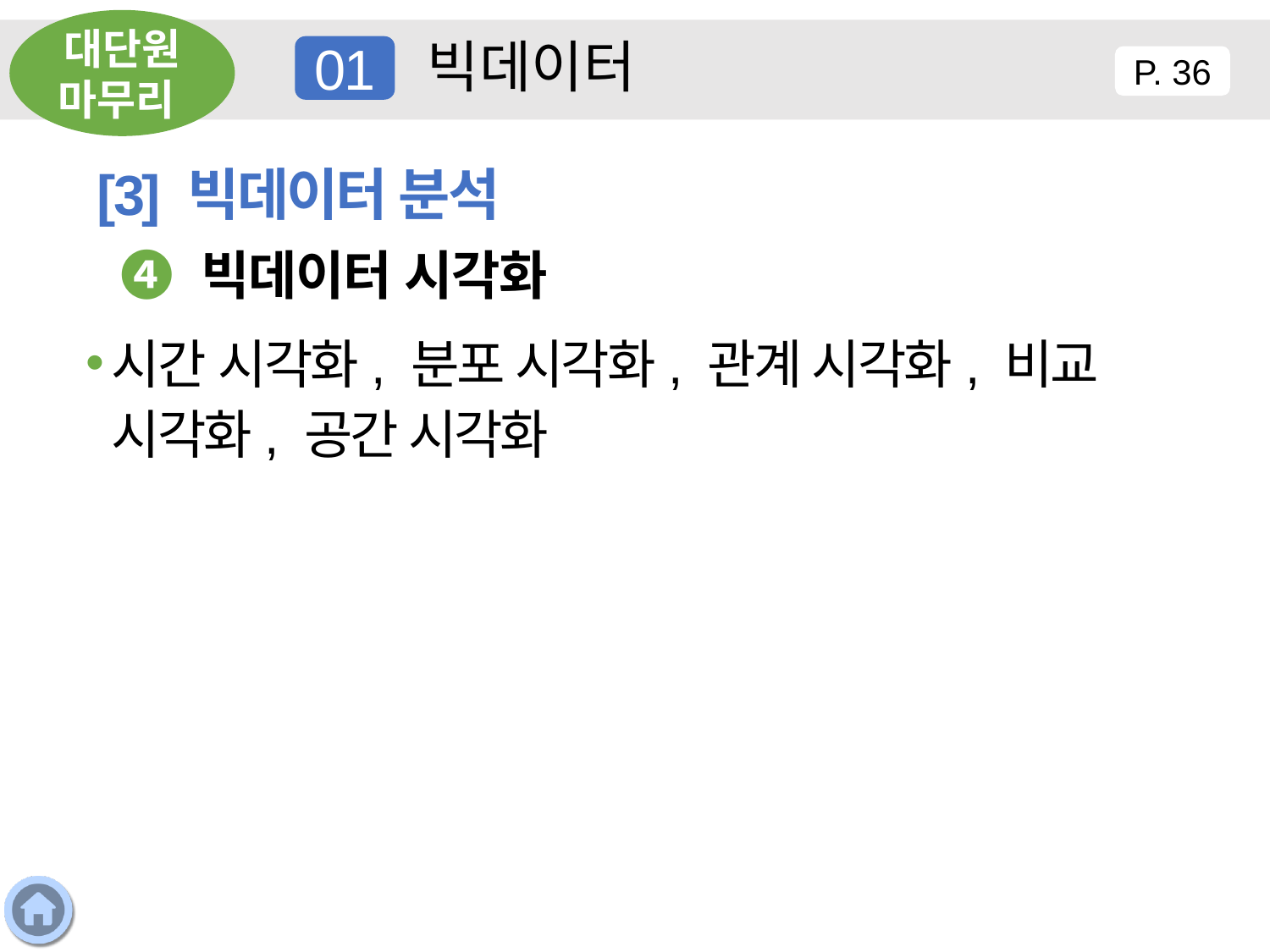

대단원 마무리

빅데이터
01
P. 36
[3] 빅데이터 분석
❹ 빅데이터 시각화
시간 시각화, 분포 시각화, 관계 시각화, 비교 시각화, 공간 시각화